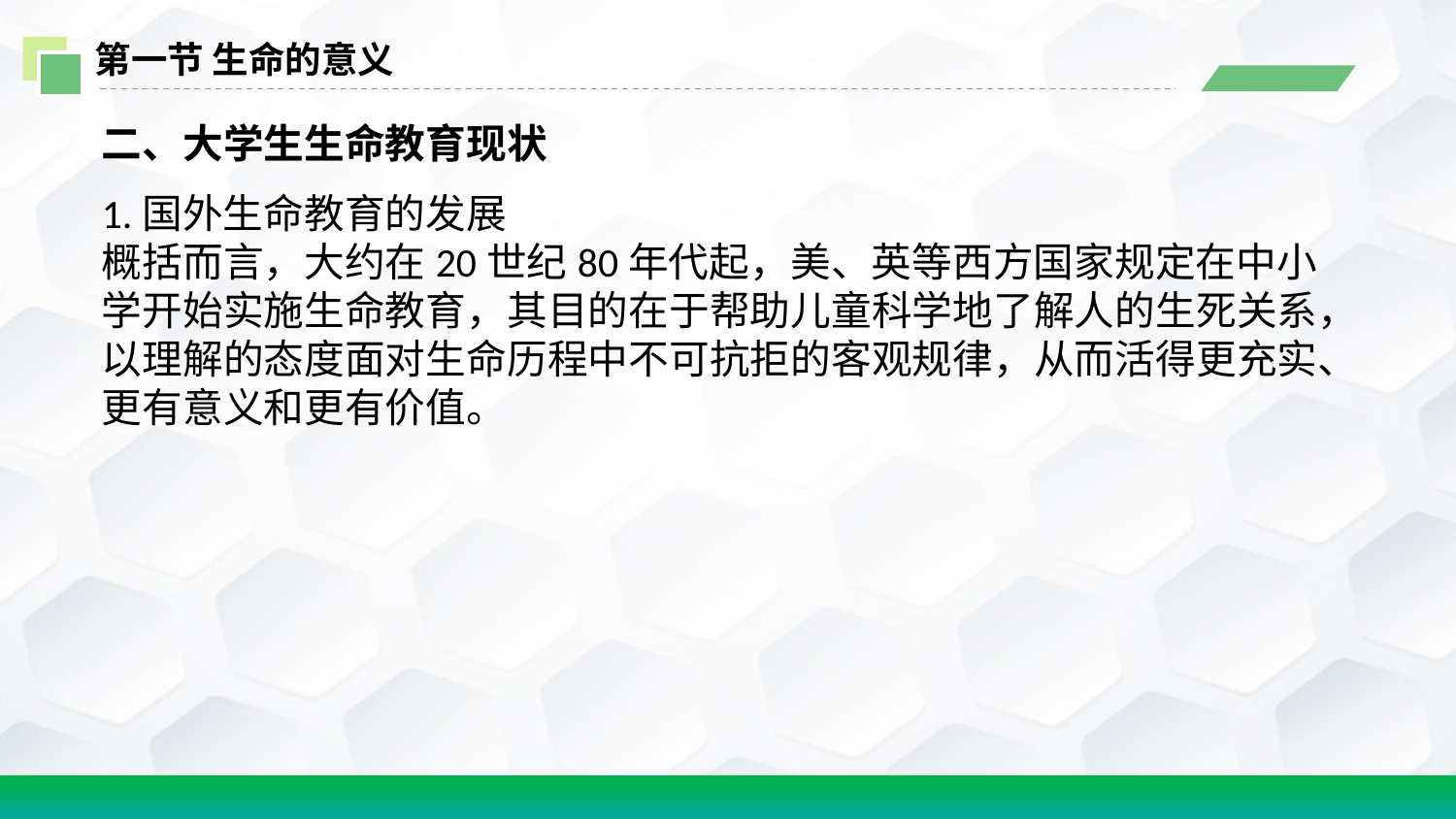

第一节 生命的意义
二、大学生生命教育现状
1.国外生命教育的发展
概括而言，大约在20世纪80年代起，美、英等西方国家规定在中小学开始实施生命教育，其目的在于帮助儿童科学地了解人的生死关系，以理解的态度面对生命历程中不可抗拒的客观规律，从而活得更充实、更有意义和更有价值。